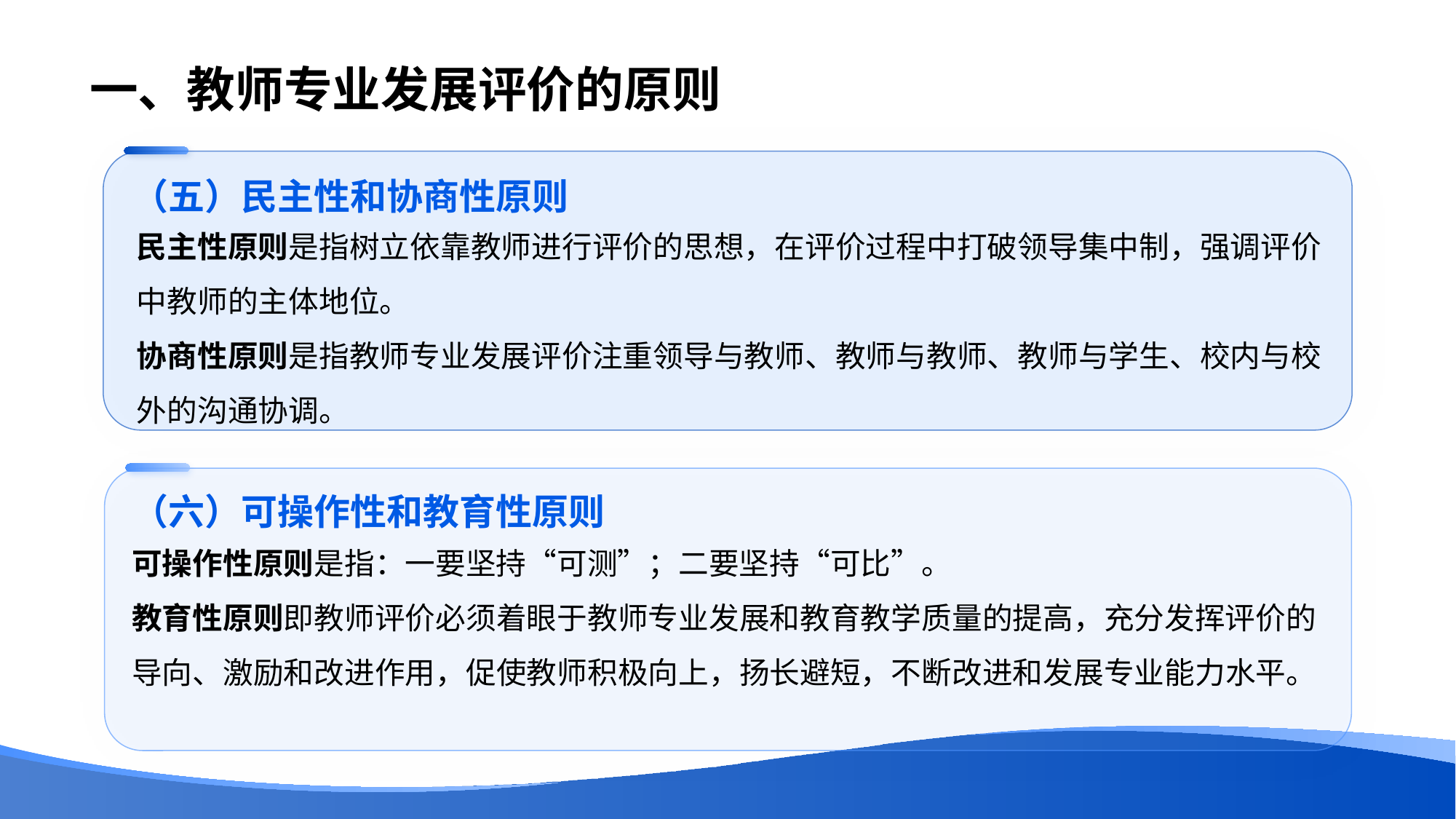

# 一、教师专业发展评价的原则

（五）民主性和协商性原则

民主性原则是指树立依靠教师进行评价的思想，在评价过程中打破领导集中制，强调评价中教师的主体地位。
协商性原则是指教师专业发展评价注重领导与教师、教师与教师、教师与学生、校内与校外的沟通协调。
（六）可操作性和教育性原则

可操作性原则是指：一要坚持“可测”；二要坚持“可比”。
教育性原则即教师评价必须着眼于教师专业发展和教育教学质量的提高，充分发挥评价的导向、激励和改进作用，促使教师积极向上，扬长避短，不断改进和发展专业能力水平。